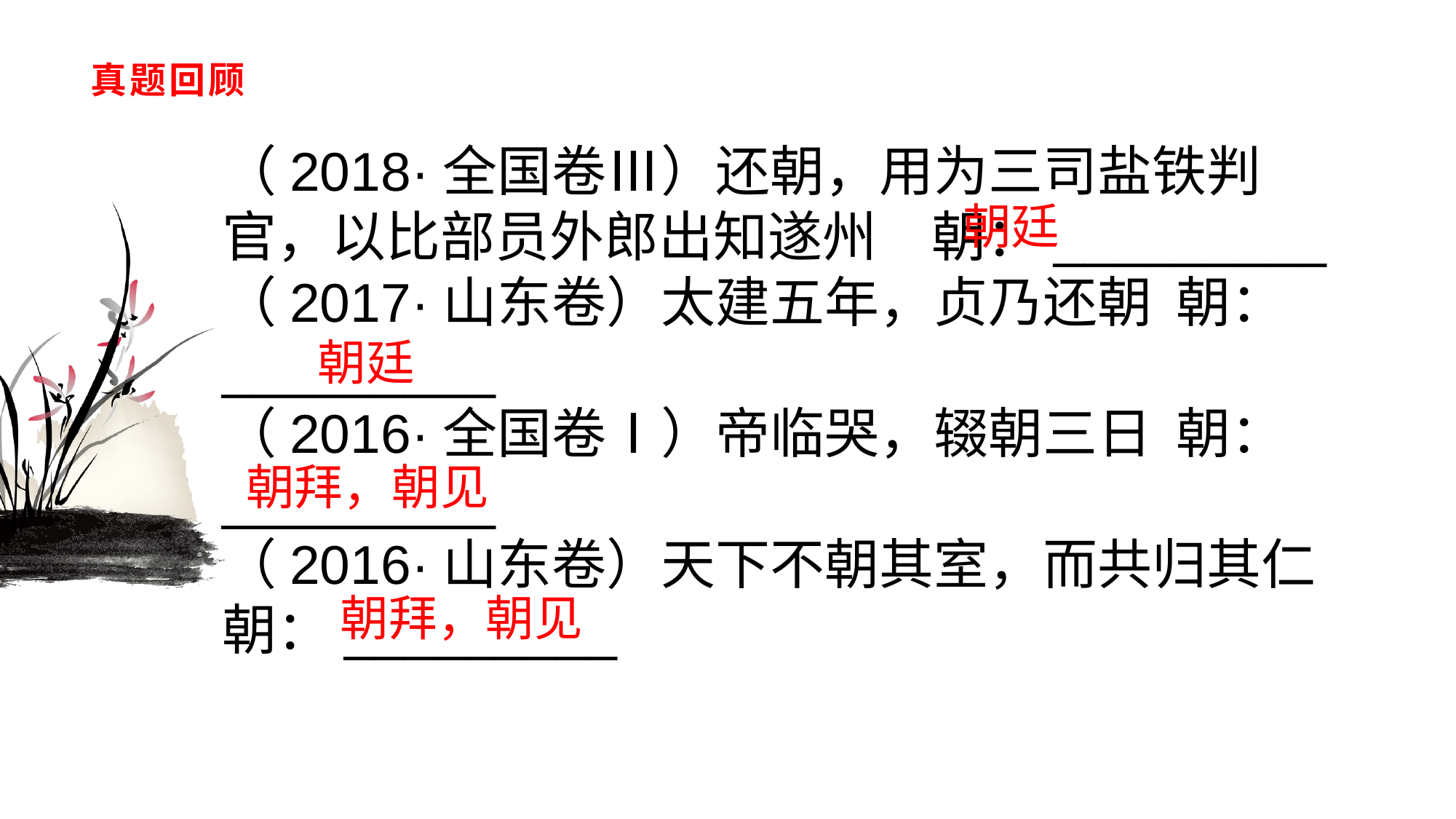

# 真题回顾
（2018·全国卷Ⅲ）还朝，用为三司盐铁判官，以比部员外郎出知遂州　朝：_________（2017·山东卷）太建五年，贞乃还朝  朝：_________（2016·全国卷Ⅰ）帝临哭，辍朝三日  朝：_________（2016·山东卷）天下不朝其室，而共归其仁  朝：_________
朝廷
朝廷
朝拜，朝见
朝拜，朝见